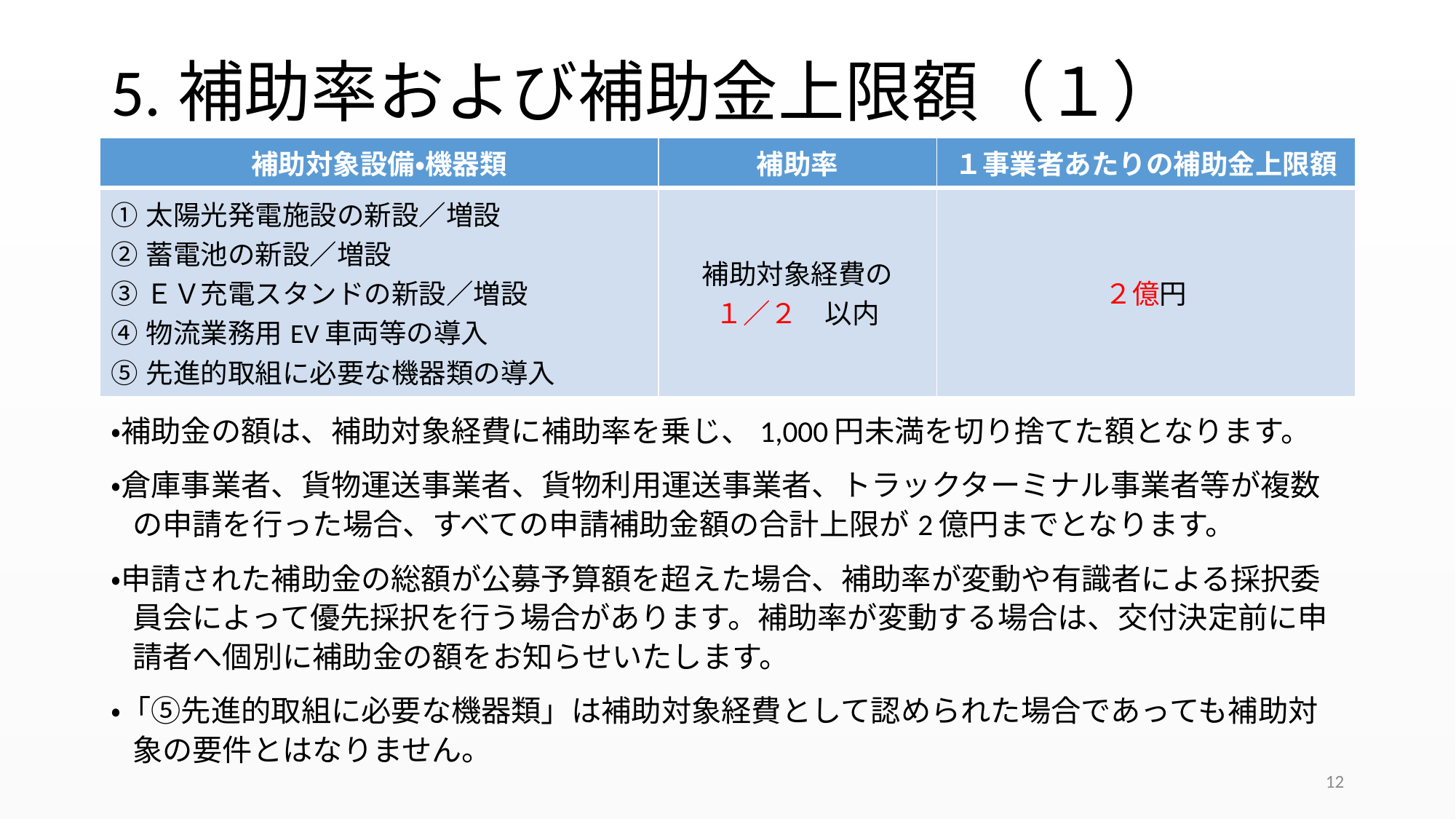

# 5.補助率および補助金上限額（１）
| 補助対象設備・機器類 | 補助率 | １事業者あたりの補助金上限額 |
| --- | --- | --- |
| ①太陽光発電施設の新設／増設 ②蓄電池の新設／増設 ③ＥＶ充電スタンドの新設／増設 ④物流業務用EV車両等の導入 ⑤先進的取組に必要な機器類の導入 | 補助対象経費の １／２　以内 | ２億円 |
・補助金の額は、補助対象経費に補助率を乗じ、1,000円未満を切り捨てた額となります。
・倉庫事業者、貨物運送事業者、貨物利用運送事業者、トラックターミナル事業者等が複数の申請を行った場合、すべての申請補助金額の合計上限が2億円までとなります。
・申請された補助金の総額が公募予算額を超えた場合、補助率が変動や有識者による採択委員会によって優先採択を行う場合があります。補助率が変動する場合は、交付決定前に申請者へ個別に補助金の額をお知らせいたします。
・「⑤先進的取組に必要な機器類」は補助対象経費として認められた場合であっても補助対象の要件とはなりません。
12